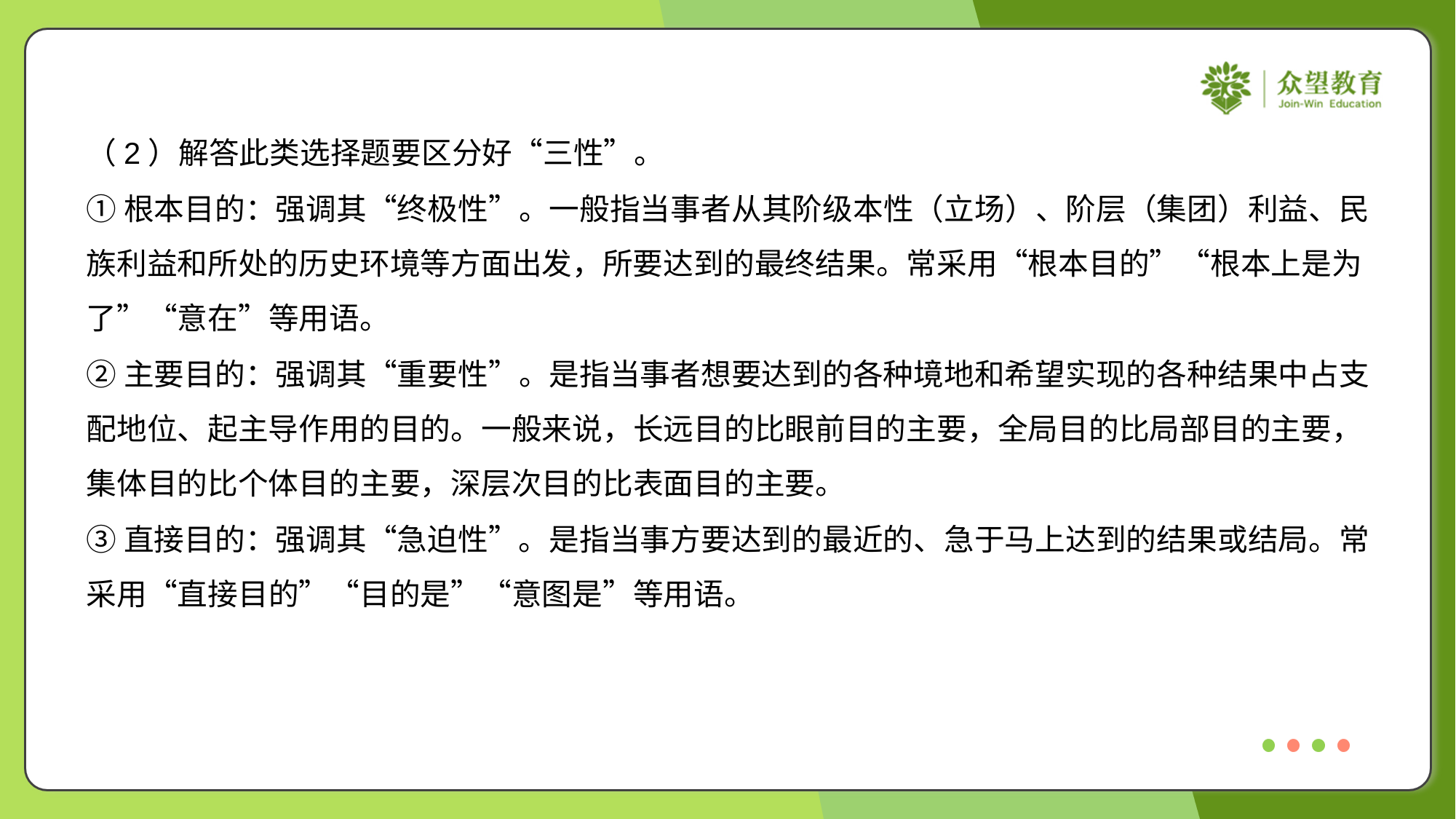

（2）解答此类选择题要区分好“三性”。
①根本目的：强调其“终极性”。一般指当事者从其阶级本性（立场）、阶层（集团）利益、民
族利益和所处的历史环境等方面出发，所要达到的最终结果。常采用“根本目的”“根本上是为
了”“意在”等用语。
②主要目的：强调其“重要性”。是指当事者想要达到的各种境地和希望实现的各种结果中占支
配地位、起主导作用的目的。一般来说，长远目的比眼前目的主要，全局目的比局部目的主要，
集体目的比个体目的主要，深层次目的比表面目的主要。
③直接目的：强调其“急迫性”。是指当事方要达到的最近的、急于马上达到的结果或结局。常
采用“直接目的”“目的是”“意图是”等用语。